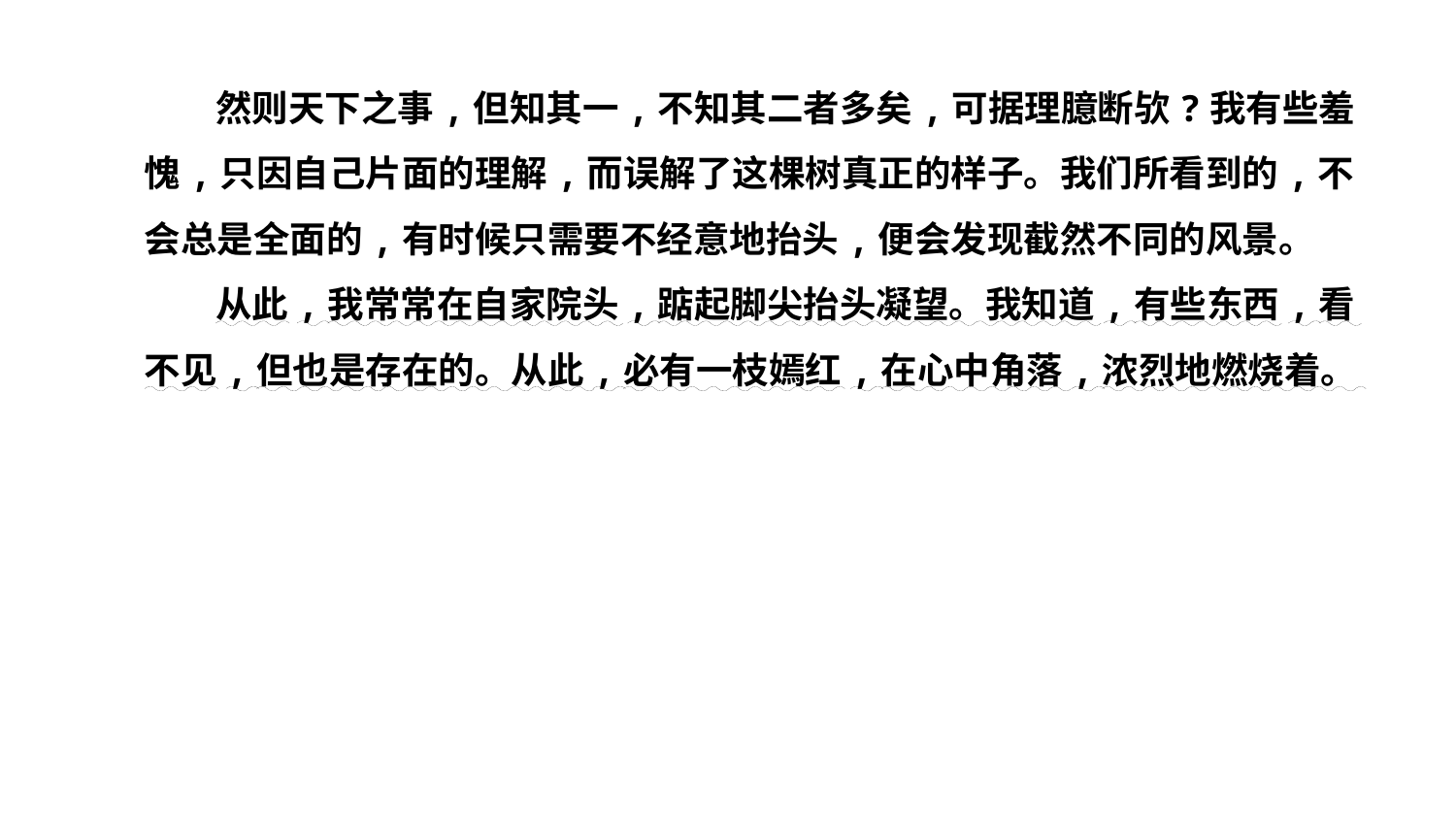

然则天下之事,但知其一,不知其二者多矣,可据理臆断欤?我有些羞愧,只因自己片面的理解,而误解了这棵树真正的样子。我们所看到的,不会总是全面的,有时候只需要不经意地抬头,便会发现截然不同的风景。
从此,我常常在自家院头,踮起脚尖抬头凝望。我知道,有些东西,看不见,但也是存在的。从此,必有一枝嫣红,在心中角落,浓烈地燃烧着。